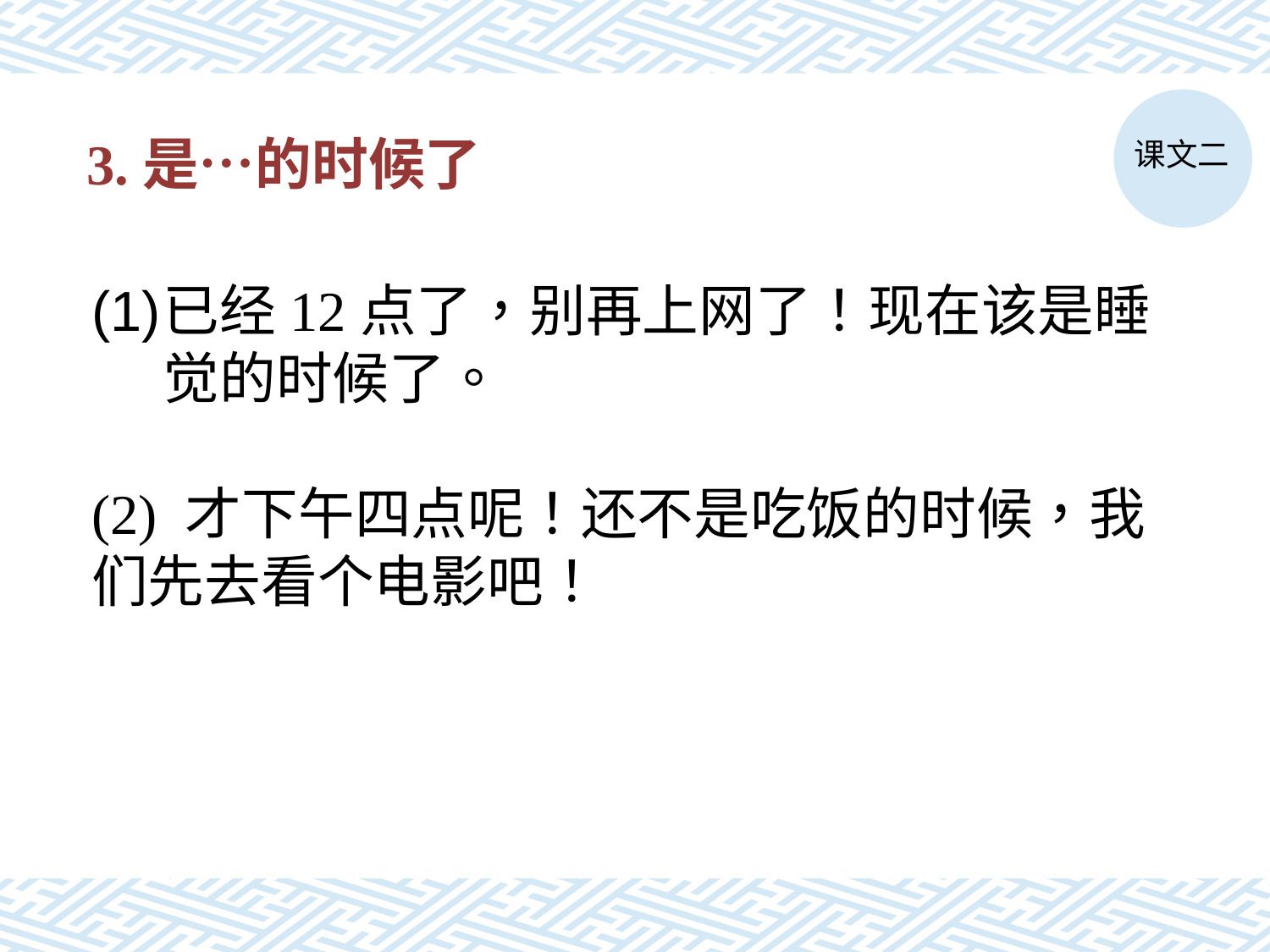

课文二
# 3.是…的时候了
已经12点了，别再上网了！现在该是睡觉的时候了。

(2) 才下午四点呢！还不是吃饭的时候，我们先去看个电影吧！